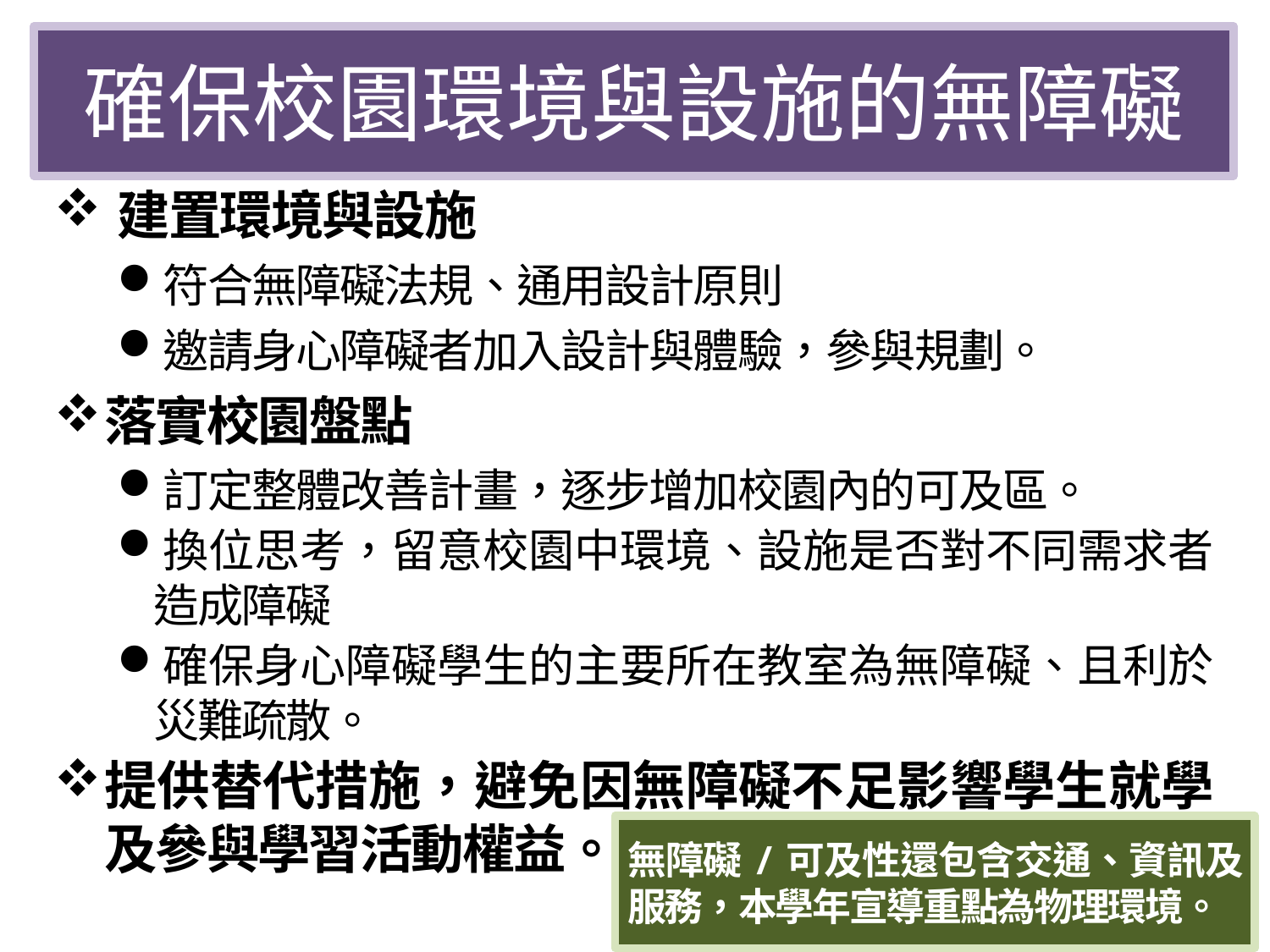

確保校園環境與設施的無障礙
建置環境與設施
符合無障礙法規、通用設計原則
邀請身心障礙者加入設計與體驗，參與規劃。
落實校園盤點
訂定整體改善計畫，逐步增加校園內的可及區。
換位思考，留意校園中環境、設施是否對不同需求者造成障礙
確保身心障礙學生的主要所在教室為無障礙、且利於災難疏散。
提供替代措施，避免因無障礙不足影響學生就學及參與學習活動權益。
無障礙/可及性還包含交通、資訊及服務，本學年宣導重點為物理環境。
34